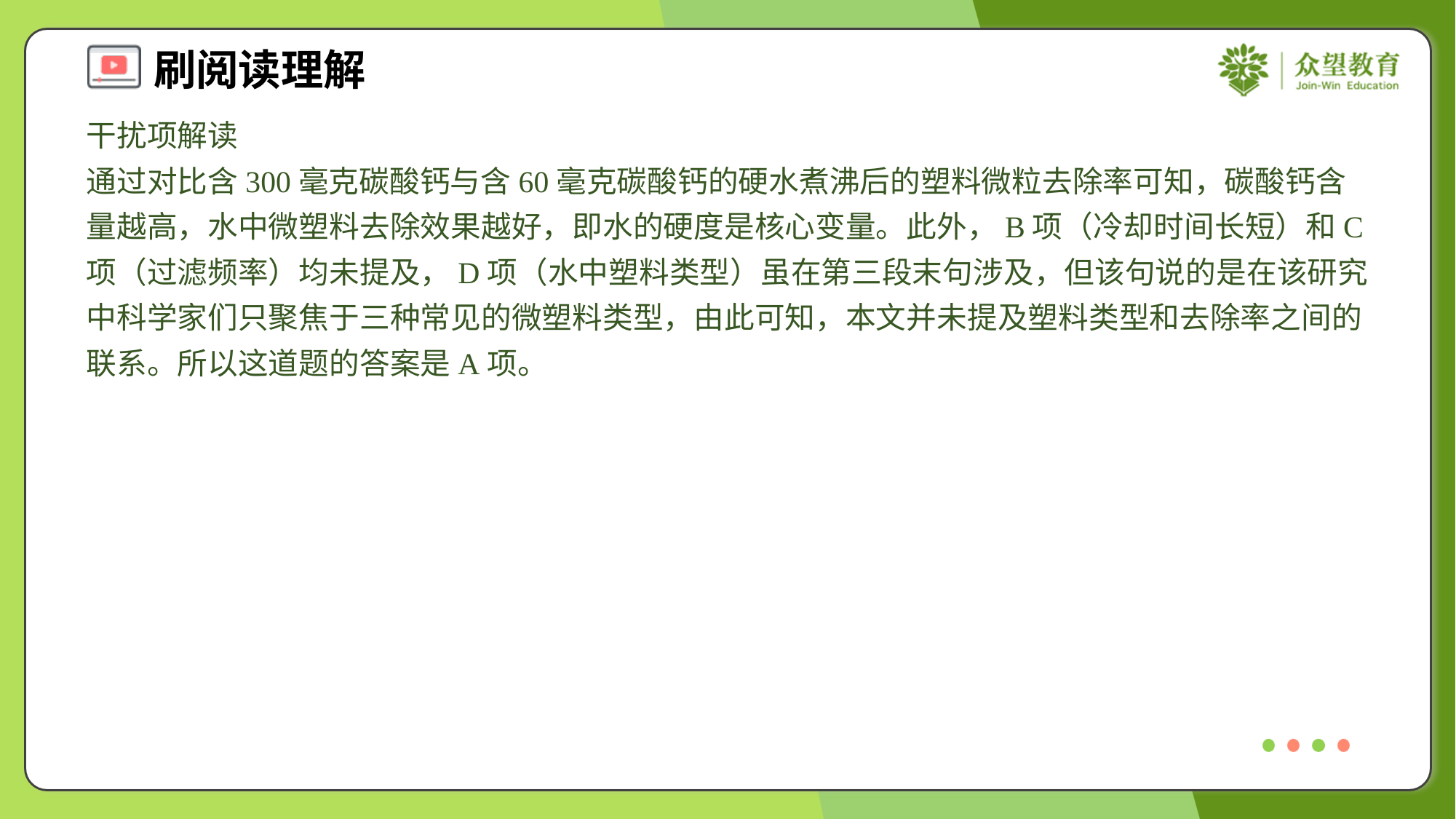

干扰项解读
通过对比含300毫克碳酸钙与含60毫克碳酸钙的硬水煮沸后的塑料微粒去除率可知，碳酸钙含量越高，水中微塑料去除效果越好，即水的硬度是核心变量。此外，B项（冷却时间长短）和C项（过滤频率）均未提及，D项（水中塑料类型）虽在第三段末句涉及，但该句说的是在该研究中科学家们只聚焦于三种常见的微塑料类型，由此可知，本文并未提及塑料类型和去除率之间的联系。所以这道题的答案是A项。